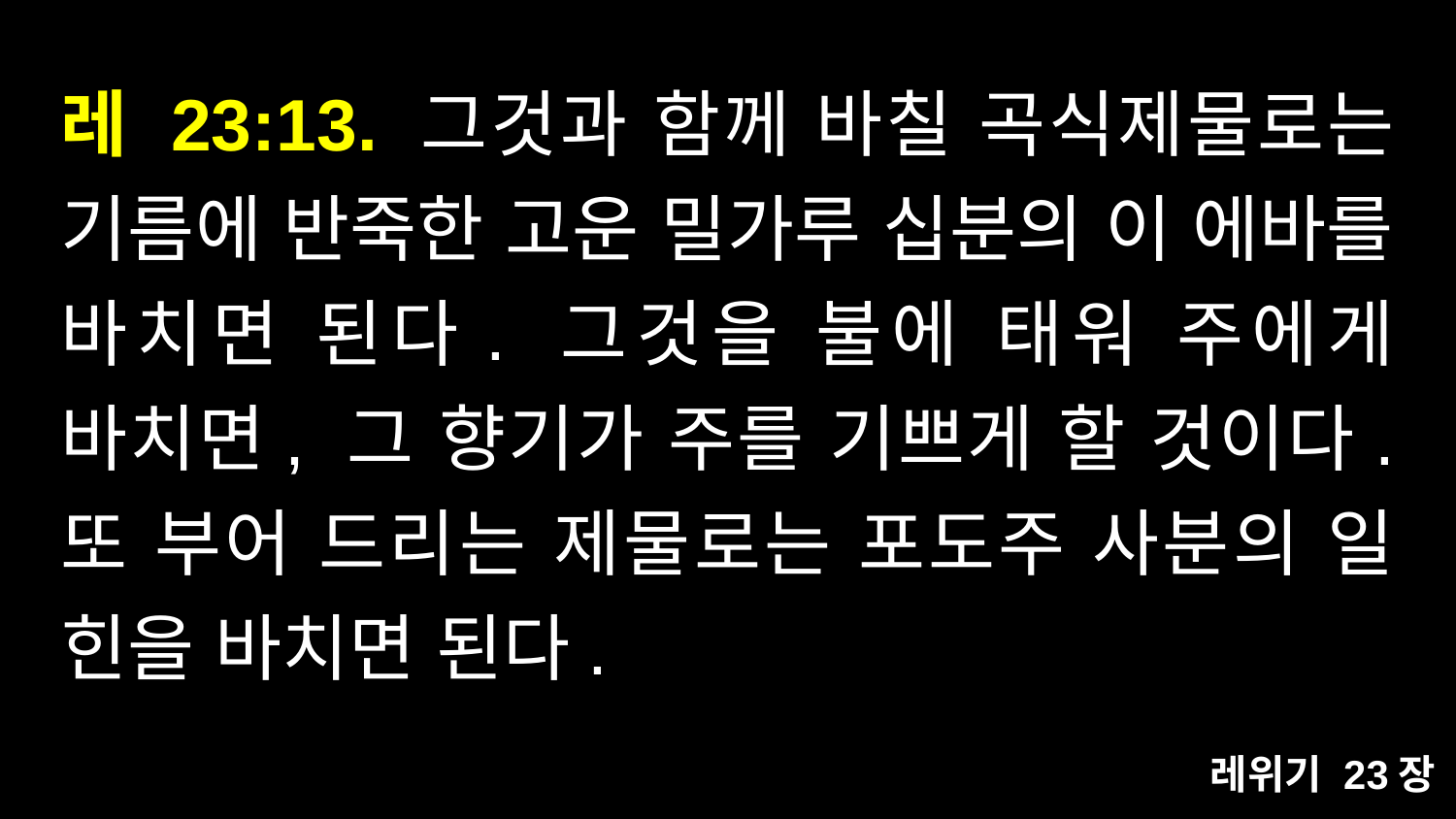

# 레 23:13. 그것과 함께 바칠 곡식제물로는 기름에 반죽한 고운 밀가루 십분의 이 에바를 바치면 된다. 그것을 불에 태워 주에게 바치면, 그 향기가 주를 기쁘게 할 것이다. 또 부어 드리는 제물로는 포도주 사분의 일 힌을 바치면 된다.
레위기 23장